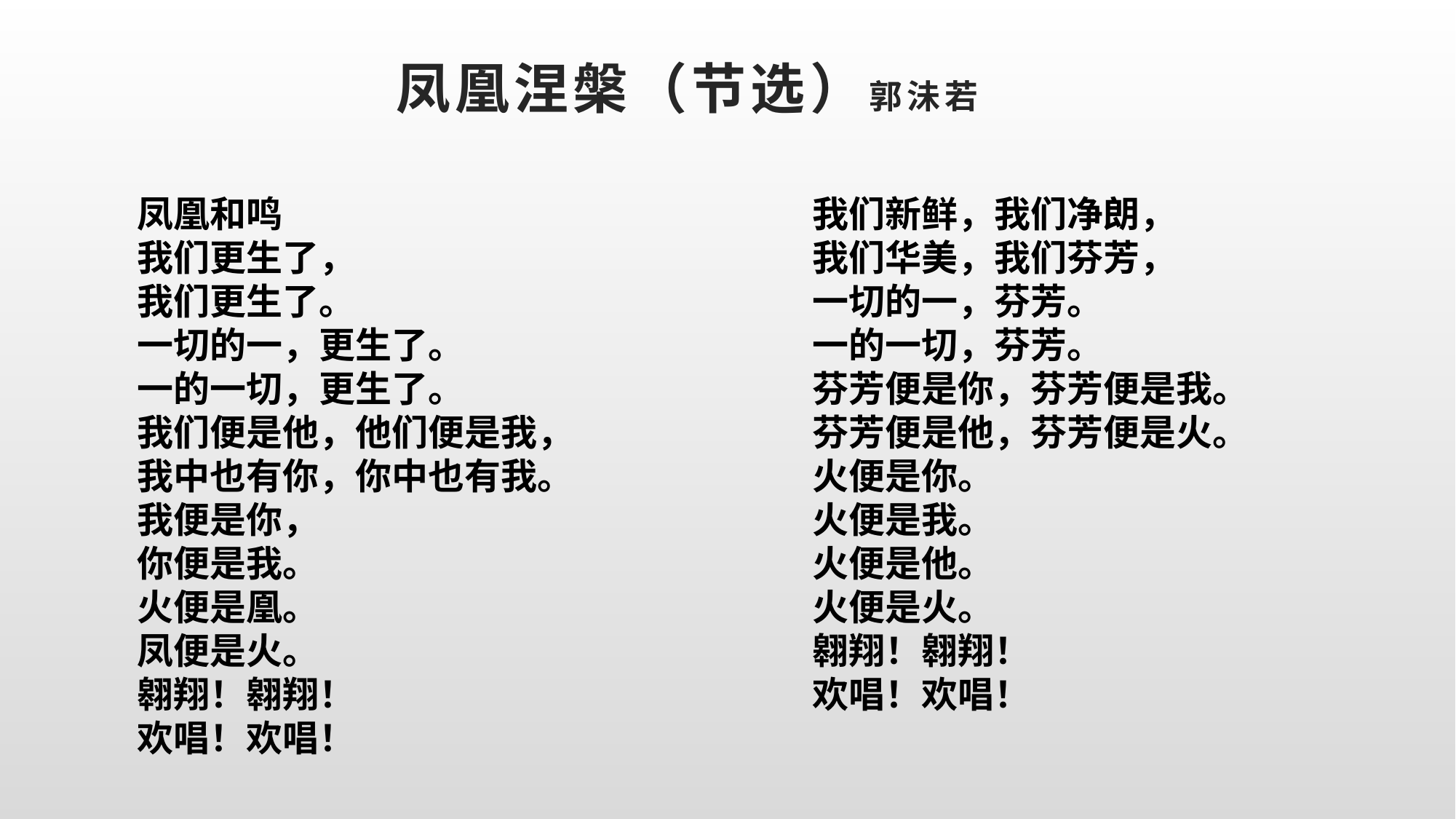

# 凤凰涅槃（节选）郭沬若
凤凰和鸣
我们更生了，
我们更生了。
一切的一，更生了。
一的一切，更生了。
我们便是他，他们便是我，
我中也有你，你中也有我。
我便是你，
你便是我。
火便是凰。
凤便是火。
翱翔！翱翔！
欢唱！欢唱！
我们新鲜，我们净朗，
我们华美，我们芬芳，
一切的一，芬芳。
一的一切，芬芳。
芬芳便是你，芬芳便是我。
芬芳便是他，芬芳便是火。
火便是你。
火便是我。
火便是他。
火便是火。
翱翔！翱翔！
欢唱！欢唱！